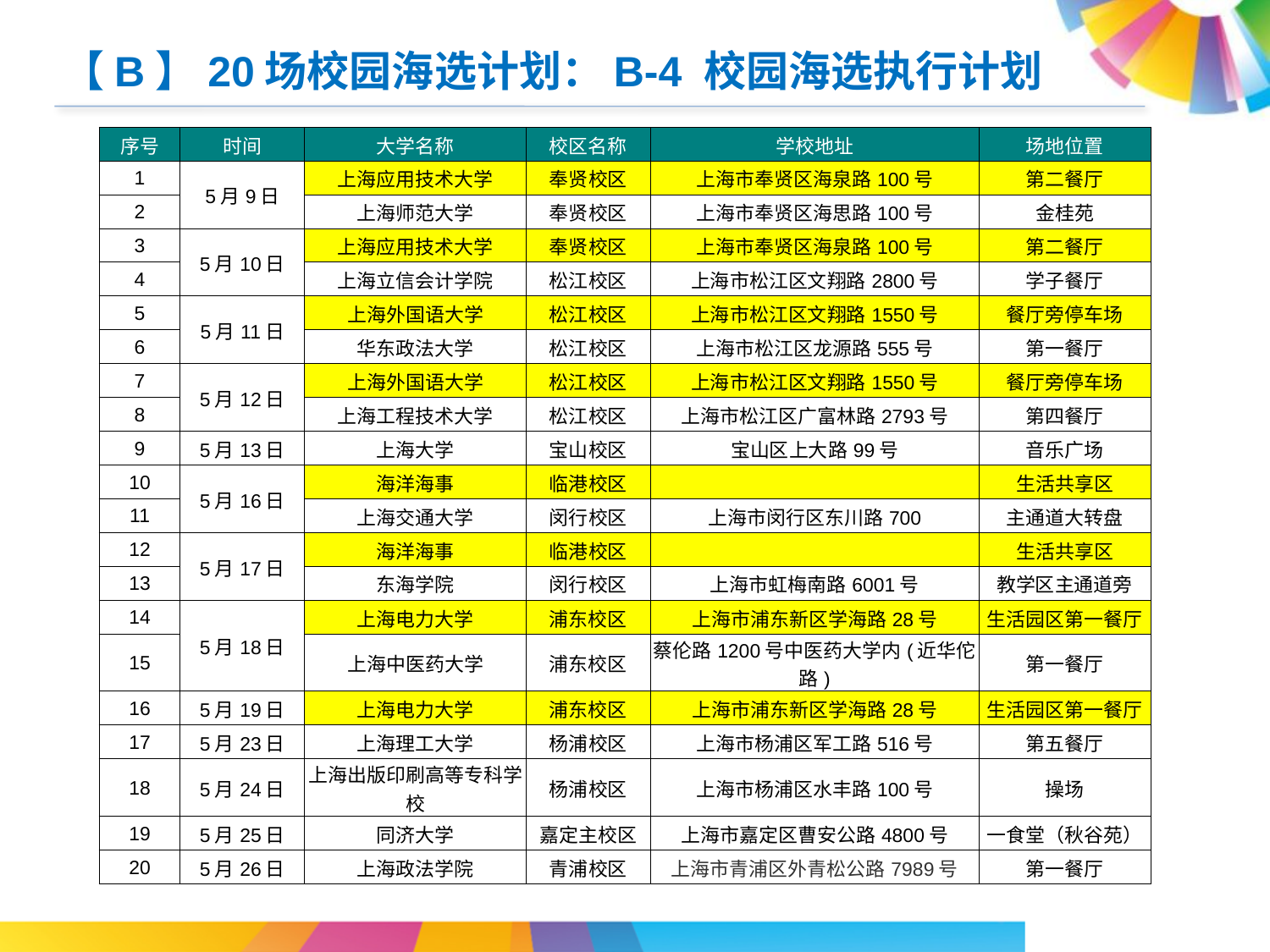

【B】20场校园海选计划：B-4 校园海选执行计划
| 序号 | 时间 | 大学名称 | 校区名称 | 学校地址 | 场地位置 |
| --- | --- | --- | --- | --- | --- |
| 1 | 5月9日 | 上海应用技术大学 | 奉贤校区 | 上海市奉贤区海泉路100号 | 第二餐厅 |
| 2 |  | 上海师范大学 | 奉贤校区 | 上海市奉贤区海思路100号 | 金桂苑 |
| 3 | 5月10日 | 上海应用技术大学 | 奉贤校区 | 上海市奉贤区海泉路100号 | 第二餐厅 |
| 4 |  | 上海立信会计学院 | 松江校区 | 上海市松江区文翔路2800号 | 学子餐厅 |
| 5 | 5月11日 | 上海外国语大学 | 松江校区 | 上海市松江区文翔路1550号 | 餐厅旁停车场 |
| 6 |  | 华东政法大学 | 松江校区 | 上海市松江区龙源路555号 | 第一餐厅 |
| 7 | 5月12日 | 上海外国语大学 | 松江校区 | 上海市松江区文翔路1550号 | 餐厅旁停车场 |
| 8 |  | 上海工程技术大学 | 松江校区 | 上海市松江区广富林路2793号 | 第四餐厅 |
| 9 | 5月13日 | 上海大学 | 宝山校区 | 宝山区上大路99号 | 音乐广场 |
| 10 | 5月16日 | 海洋海事 | 临港校区 |  | 生活共享区 |
| 11 |  | 上海交通大学 | 闵行校区 | 上海市闵行区东川路700 | 主通道大转盘 |
| 12 | 5月17日 | 海洋海事 | 临港校区 |  | 生活共享区 |
| 13 |  | 东海学院 | 闵行校区 | 上海市虹梅南路6001号 | 教学区主通道旁 |
| 14 | 5月18日 | 上海电力大学 | 浦东校区 | 上海市浦东新区学海路28号 | 生活园区第一餐厅 |
| 15 |  | 上海中医药大学 | 浦东校区 | 蔡伦路1200号中医药大学内(近华佗路) | 第一餐厅 |
| 16 | 5月19日 | 上海电力大学 | 浦东校区 | 上海市浦东新区学海路28号 | 生活园区第一餐厅 |
| 17 | 5月23日 | 上海理工大学 | 杨浦校区 | 上海市杨浦区军工路516号 | 第五餐厅 |
| 18 | 5月24日 | 上海出版印刷高等专科学校 | 杨浦校区 | 上海市杨浦区水丰路100号 | 操场 |
| 19 | 5月25日 | 同济大学 | 嘉定主校区 | 上海市嘉定区曹安公路4800号 | 一食堂（秋谷苑） |
| 20 | 5月26日 | 上海政法学院 | 青浦校区 | 上海市青浦区外青松公路7989号 | 第一餐厅 |